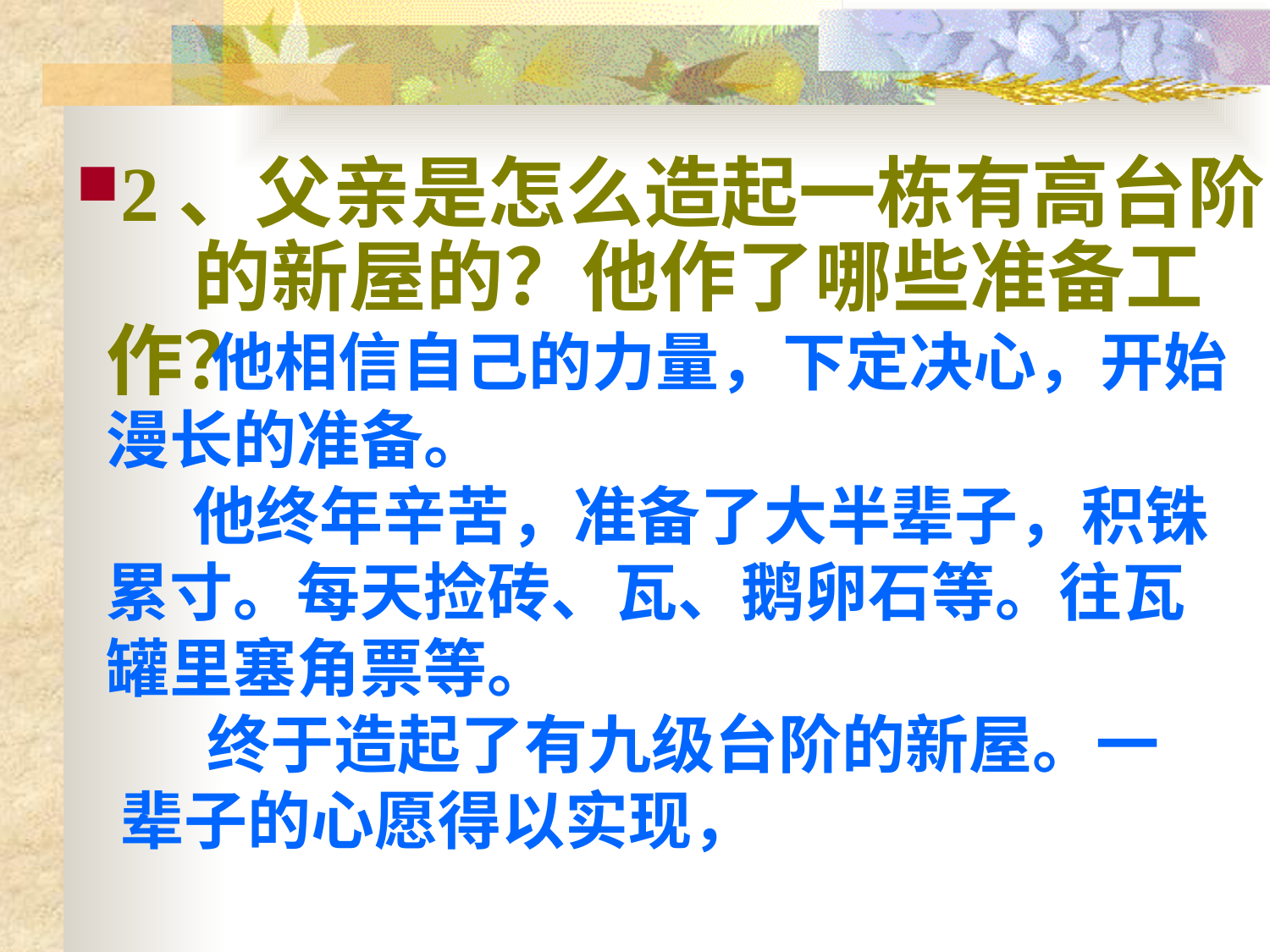

2、父亲是怎么造起一栋有高台阶       的新屋的？他作了哪些准备工作？

          他相信自己的力量，下定决心，开始
    漫长的准备。zxxk
          他终年辛苦，准备了大半辈子，积铢
    累寸。每天捡砖、瓦、鹅卵石等。往瓦
    罐里塞角票等。
           终于造起了有九级台阶的新屋。一
     辈子的心愿得以实现，